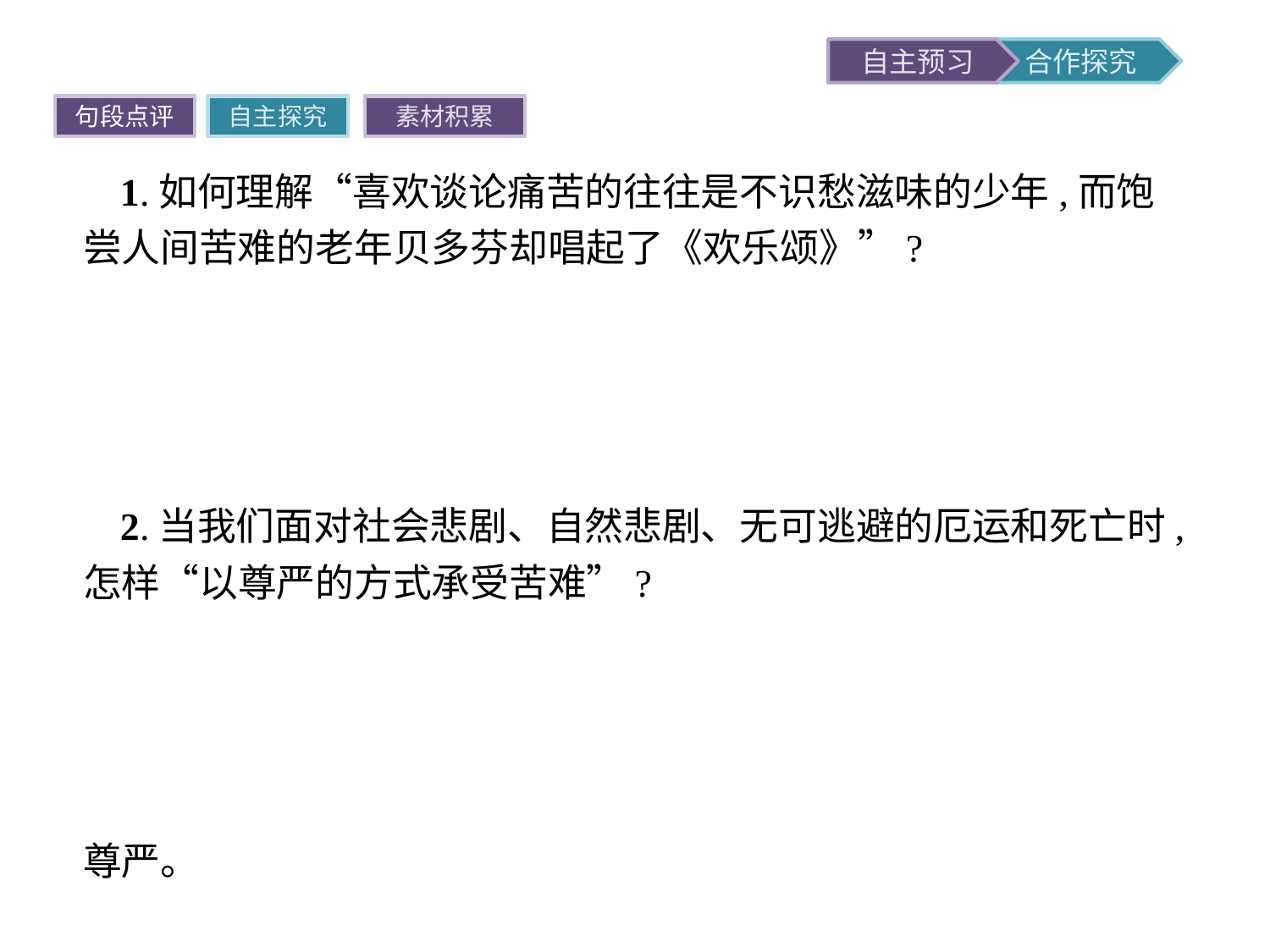

句段点评
自主探究
素材积累
1.如何理解“喜欢谈论痛苦的往往是不识愁滋味的少年,而饱尝人间苦难的老年贝多芬却唱起了《欢乐颂》”?
提示知道痛苦的价值的人,不会轻易向别人泄露和展示自己的痛苦。不识愁滋味的少年不知道痛苦的价值,所以喜欢谈论痛苦;而饱尝人间苦难的老年贝多芬视人生感受为最宝贵的财富,所以乐观地唱起了《欢乐颂》。
2.当我们面对社会悲剧、自然悲剧、无可逃避的厄运和死亡时,怎样“以尊严的方式承受苦难”?
提示(1)面对社会悲剧,我们可以含笑受难,慷慨赴死,对得住历史、上帝或良心。(2)面对自然悲剧,我们咬牙挺住,不让自己倒下,以此维护人的最高的也是最后的尊严。(3)面对无可逃避的厄运和死亡,勇敢承受命运,体现人的最高尊严——人在神面前的尊严。